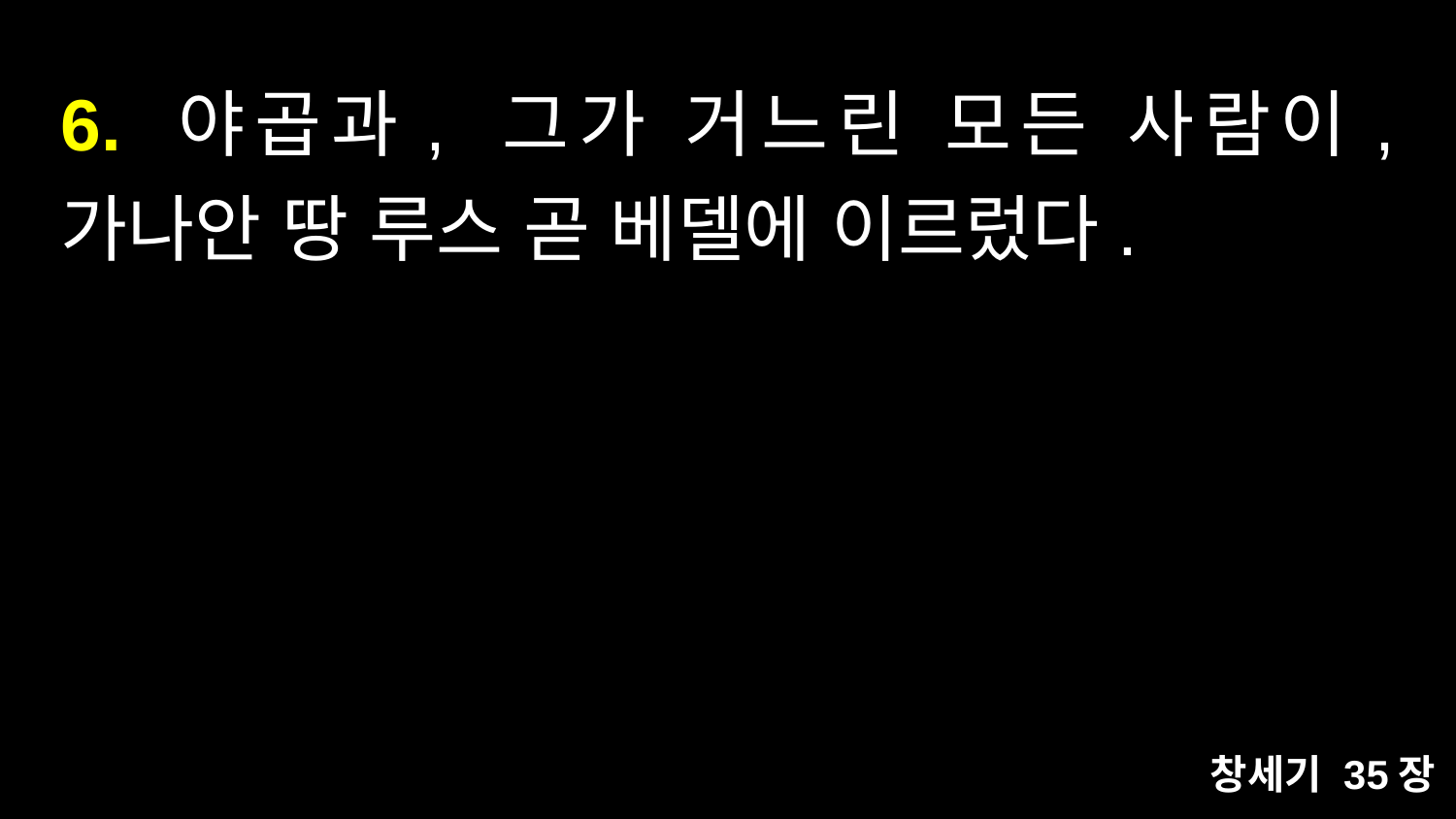

# 6. 야곱과, 그가 거느린 모든 사람이, 가나안 땅 루스 곧 베델에 이르렀다.
창세기 35장